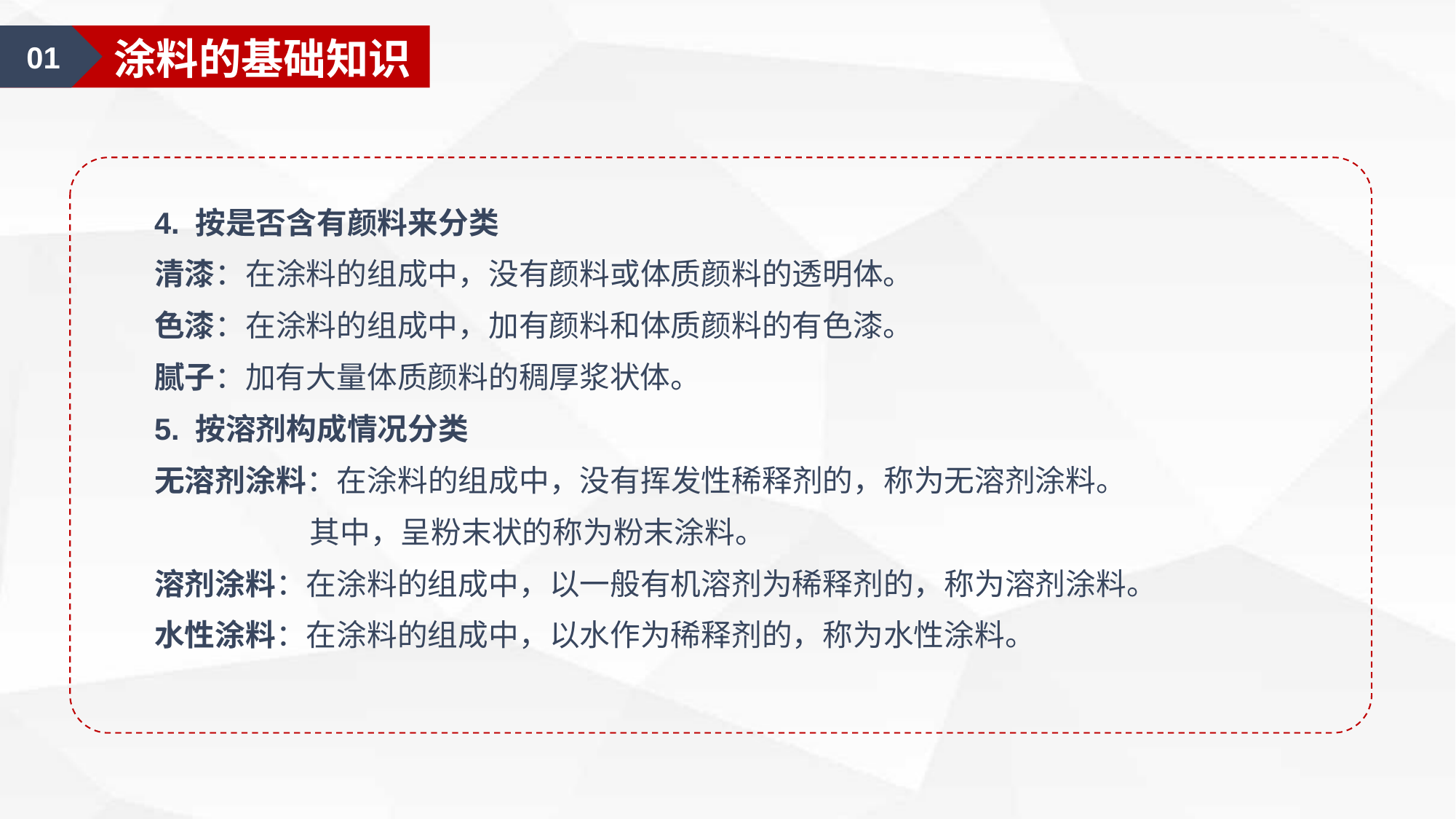

01
涂料的基础知识

4. 按是否含有颜料来分类
清漆：在涂料的组成中，没有颜料或体质颜料的透明体。
色漆：在涂料的组成中，加有颜料和体质颜料的有色漆。
腻子：加有大量体质颜料的稠厚浆状体。
5. 按溶剂构成情况分类
无溶剂涂料：在涂料的组成中，没有挥发性稀释剂的，称为无溶剂涂料。
                      其中，呈粉末状的称为粉末涂料。
溶剂涂料：在涂料的组成中，以一般有机溶剂为稀释剂的，称为溶剂涂料。
水性涂料：在涂料的组成中，以水作为稀释剂的，称为水性涂料。